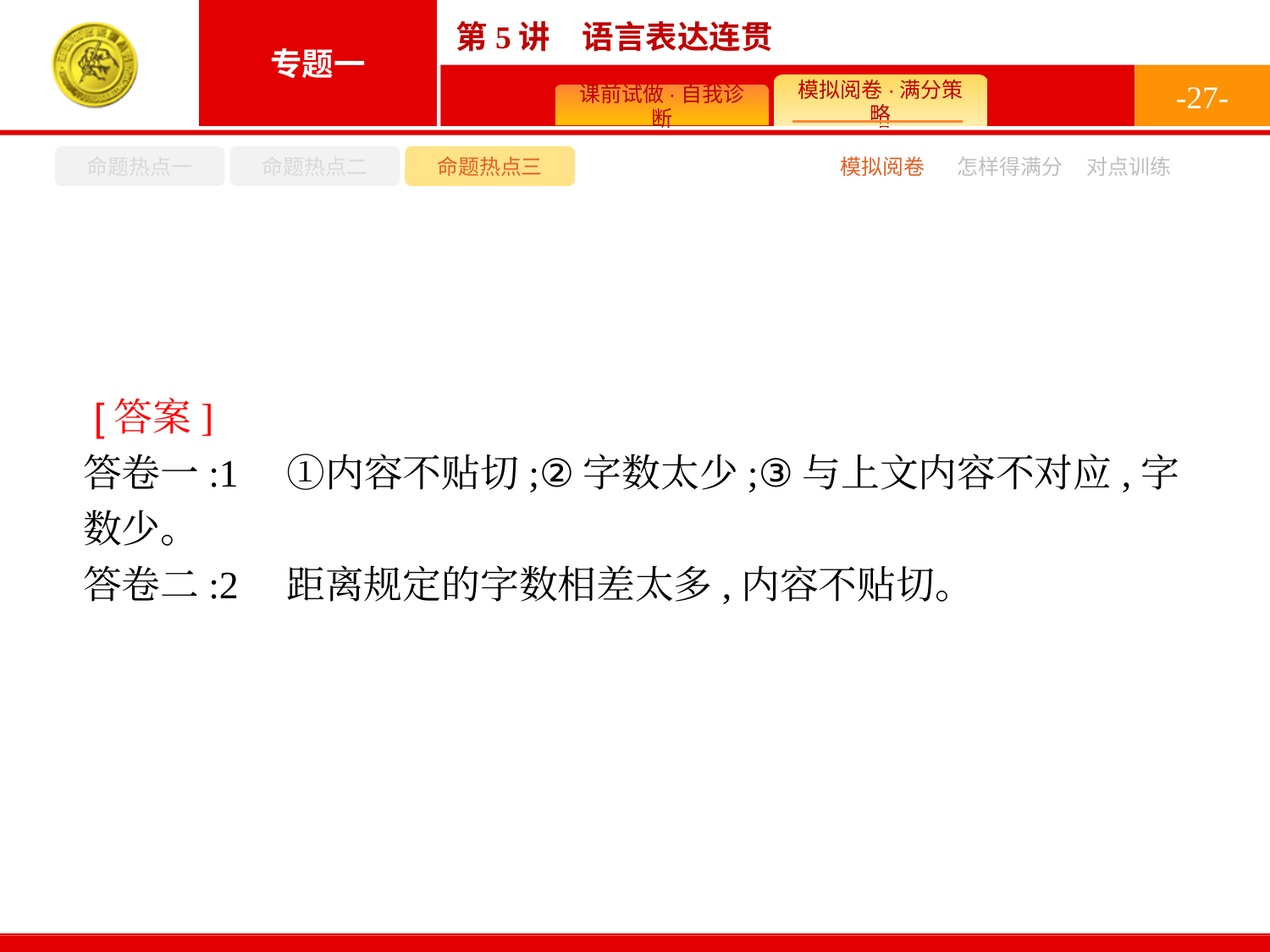

-27-
命题热点一
命题热点二
命题热点三
模拟阅卷
怎样得满分
对点训练
 [答案]
答卷一:1　①内容不贴切;②字数太少;③与上文内容不对应,字数少。
答卷二:2　距离规定的字数相差太多,内容不贴切。